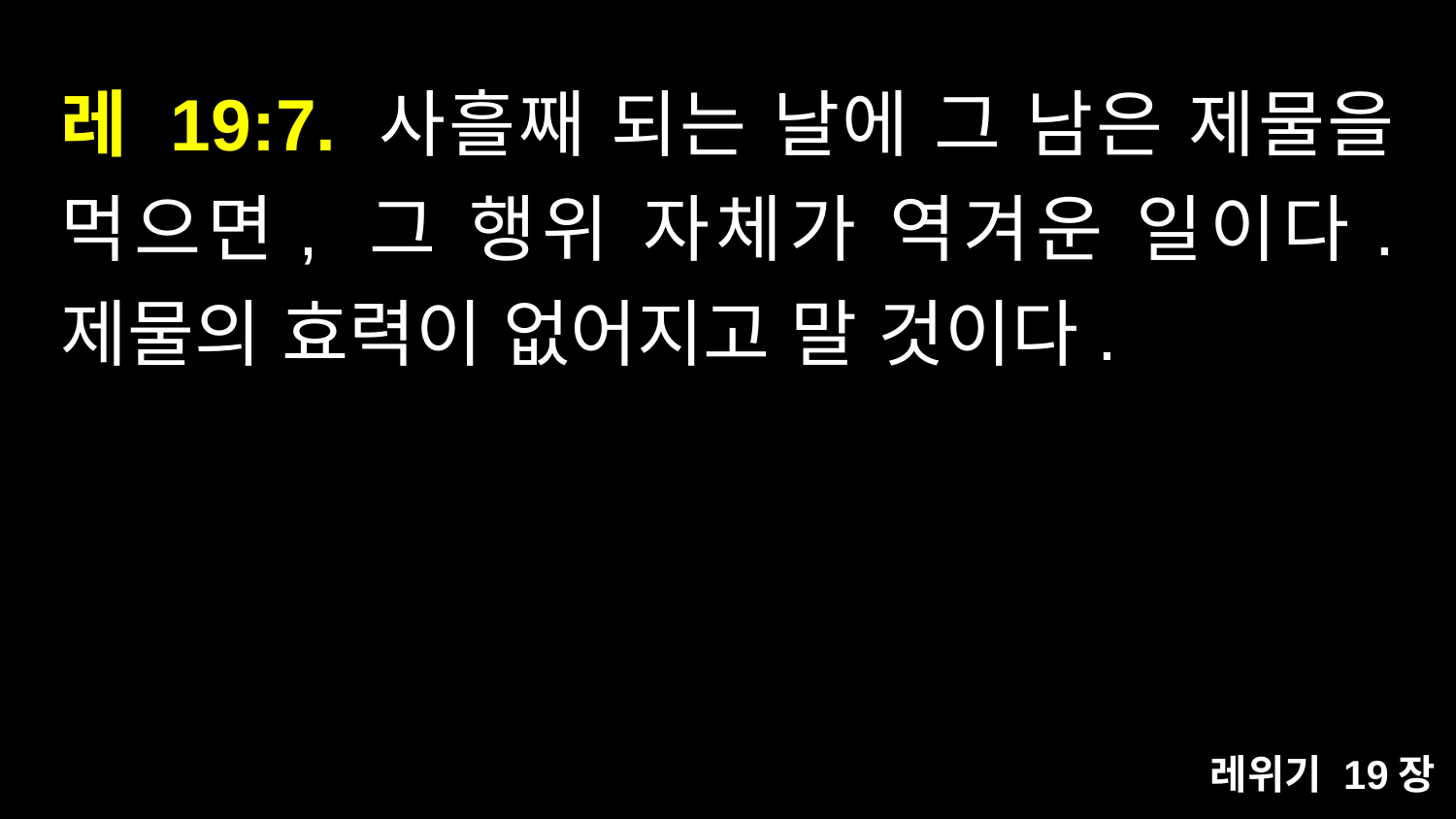

# 레 19:7. 사흘째 되는 날에 그 남은 제물을 먹으면, 그 행위 자체가 역겨운 일이다. 제물의 효력이 없어지고 말 것이다.
레위기 19장